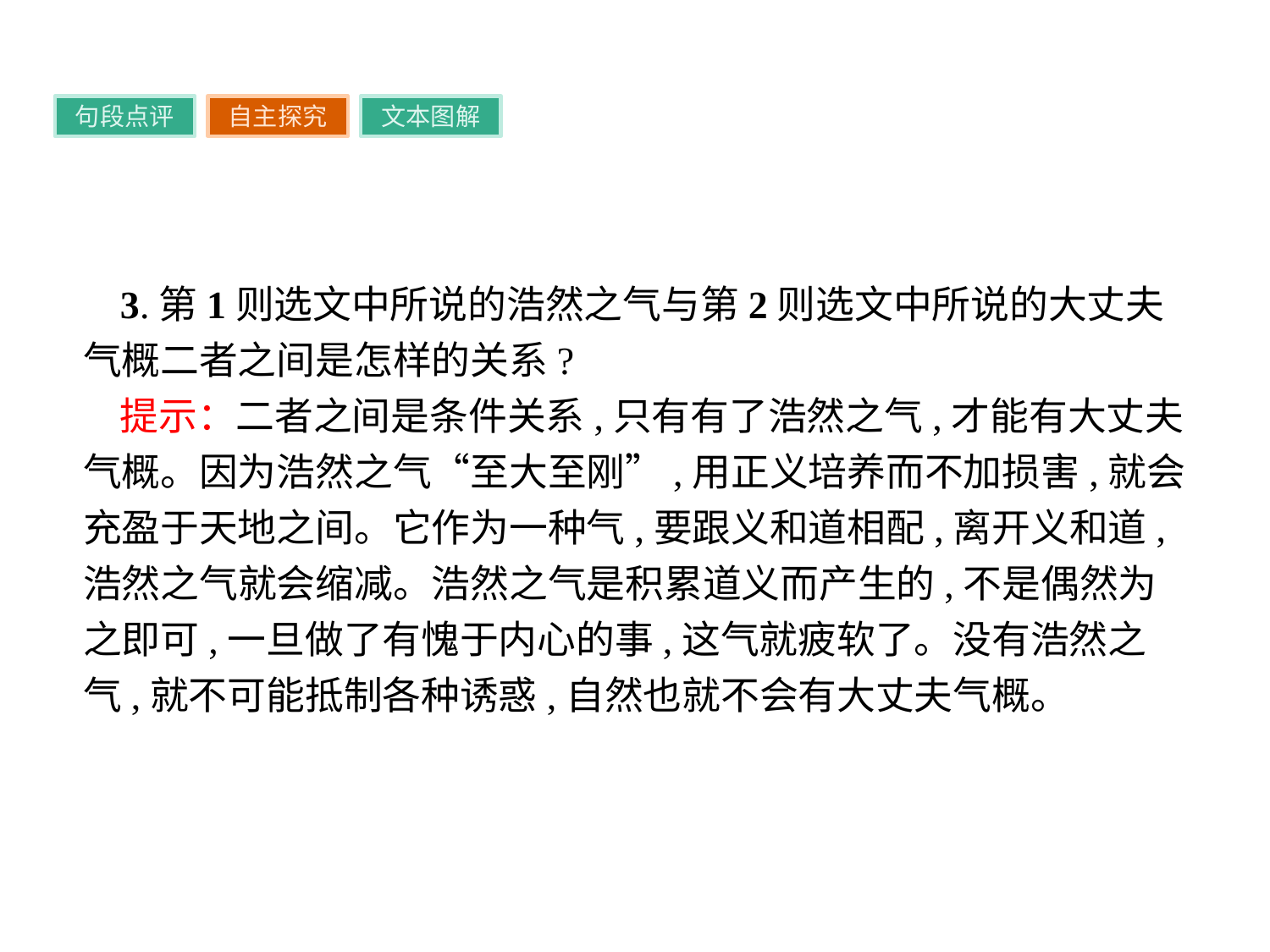

句段点评
自主探究
文本图解
3.第1则选文中所说的浩然之气与第2则选文中所说的大丈夫气概二者之间是怎样的关系?
提示：二者之间是条件关系,只有有了浩然之气,才能有大丈夫气概。因为浩然之气“至大至刚”,用正义培养而不加损害,就会充盈于天地之间。它作为一种气,要跟义和道相配,离开义和道,浩然之气就会缩减。浩然之气是积累道义而产生的,不是偶然为之即可,一旦做了有愧于内心的事,这气就疲软了。没有浩然之气,就不可能抵制各种诱惑,自然也就不会有大丈夫气概。